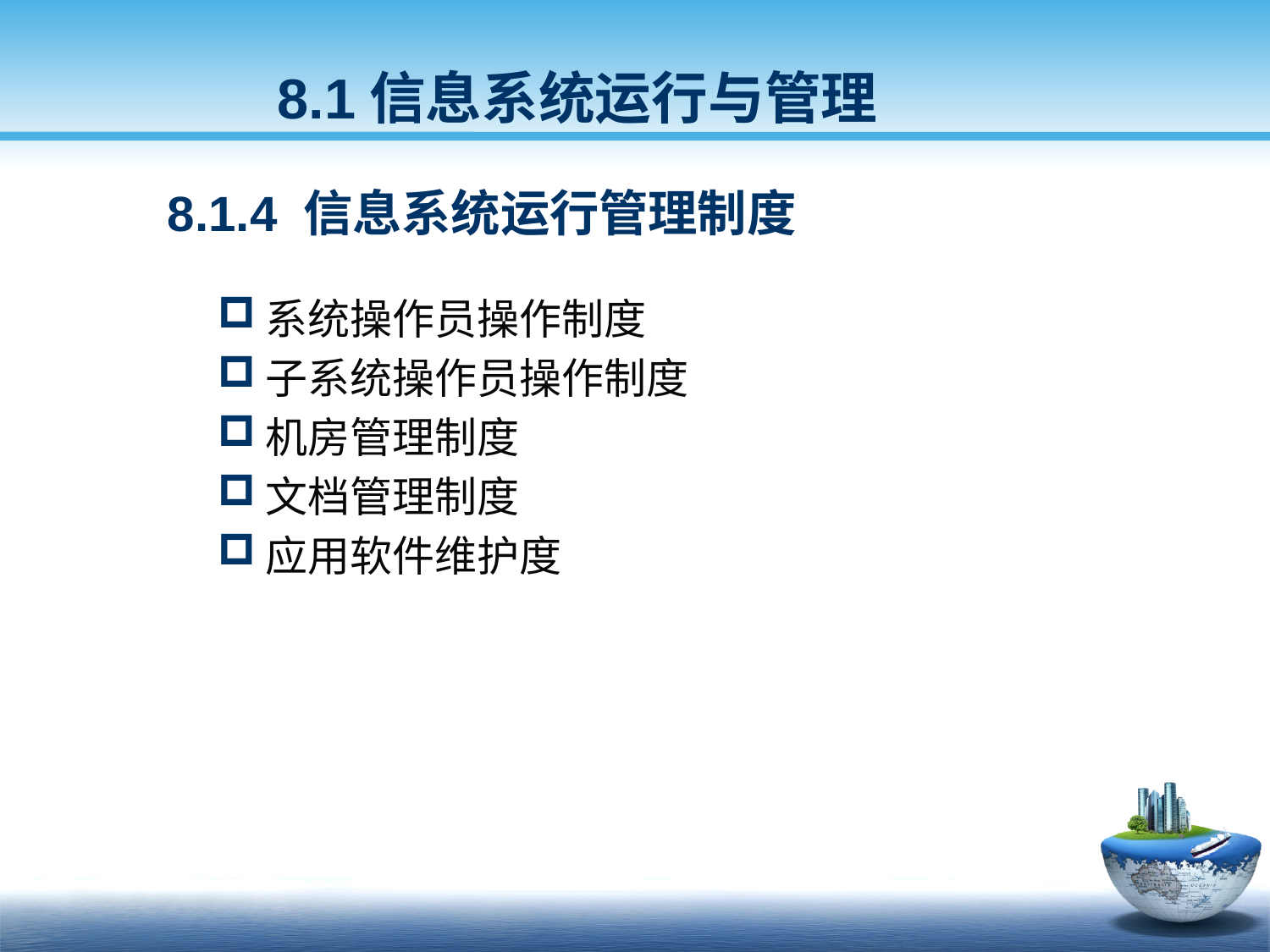

8.1信息系统运行与管理
8.1.4 信息系统运行管理制度
系统操作员操作制度
子系统操作员操作制度
机房管理制度
文档管理制度
应用软件维护度